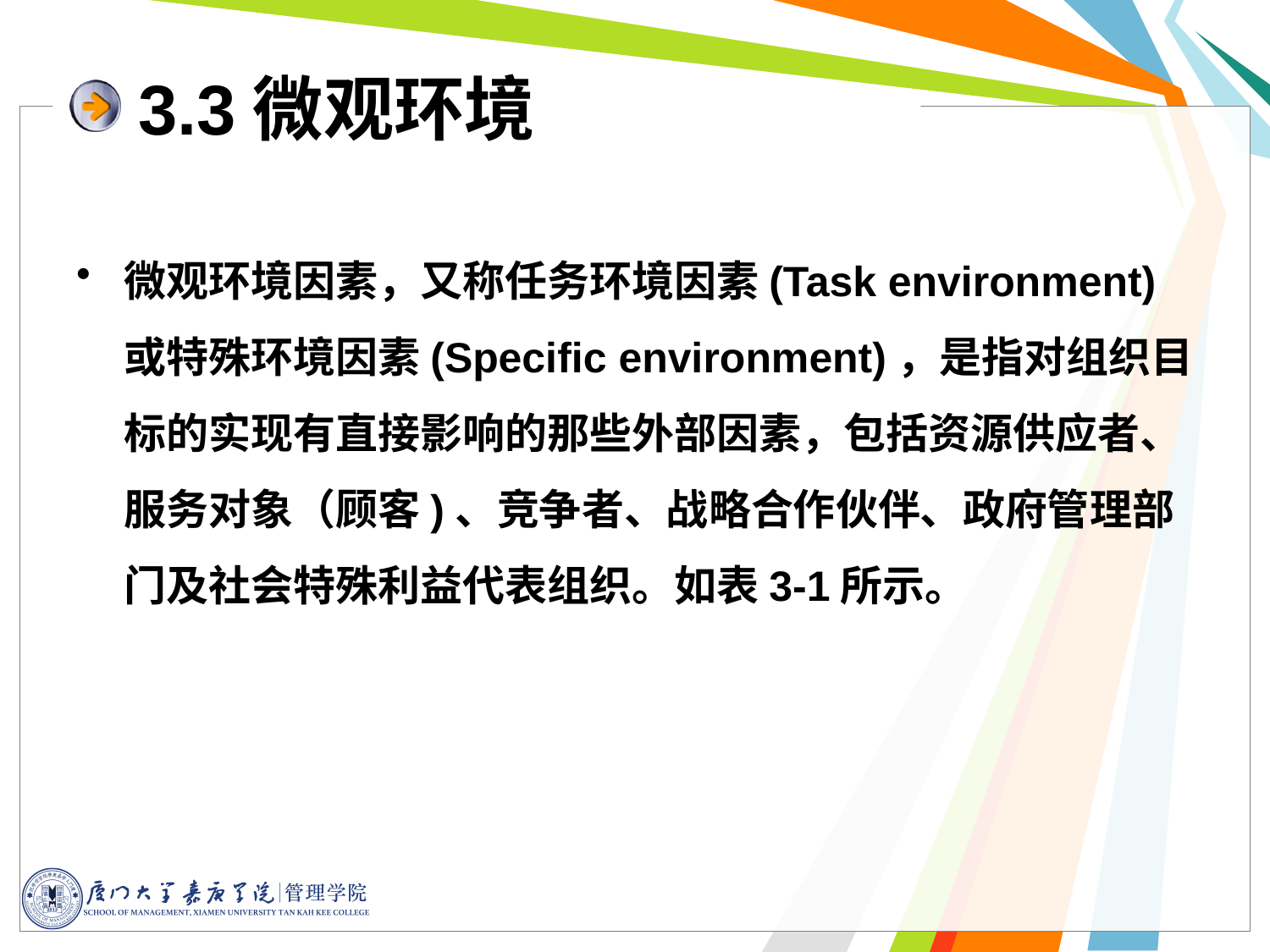

# 3.3微观环境
微观环境因素，又称任务环境因素(Task environment)或特殊环境因素(Specific environment)，是指对组织目标的实现有直接影响的那些外部因素，包括资源供应者、服务对象（顾客)、竞争者、战略合作伙伴、政府管理部门及社会特殊利益代表组织。如表3-1所示。